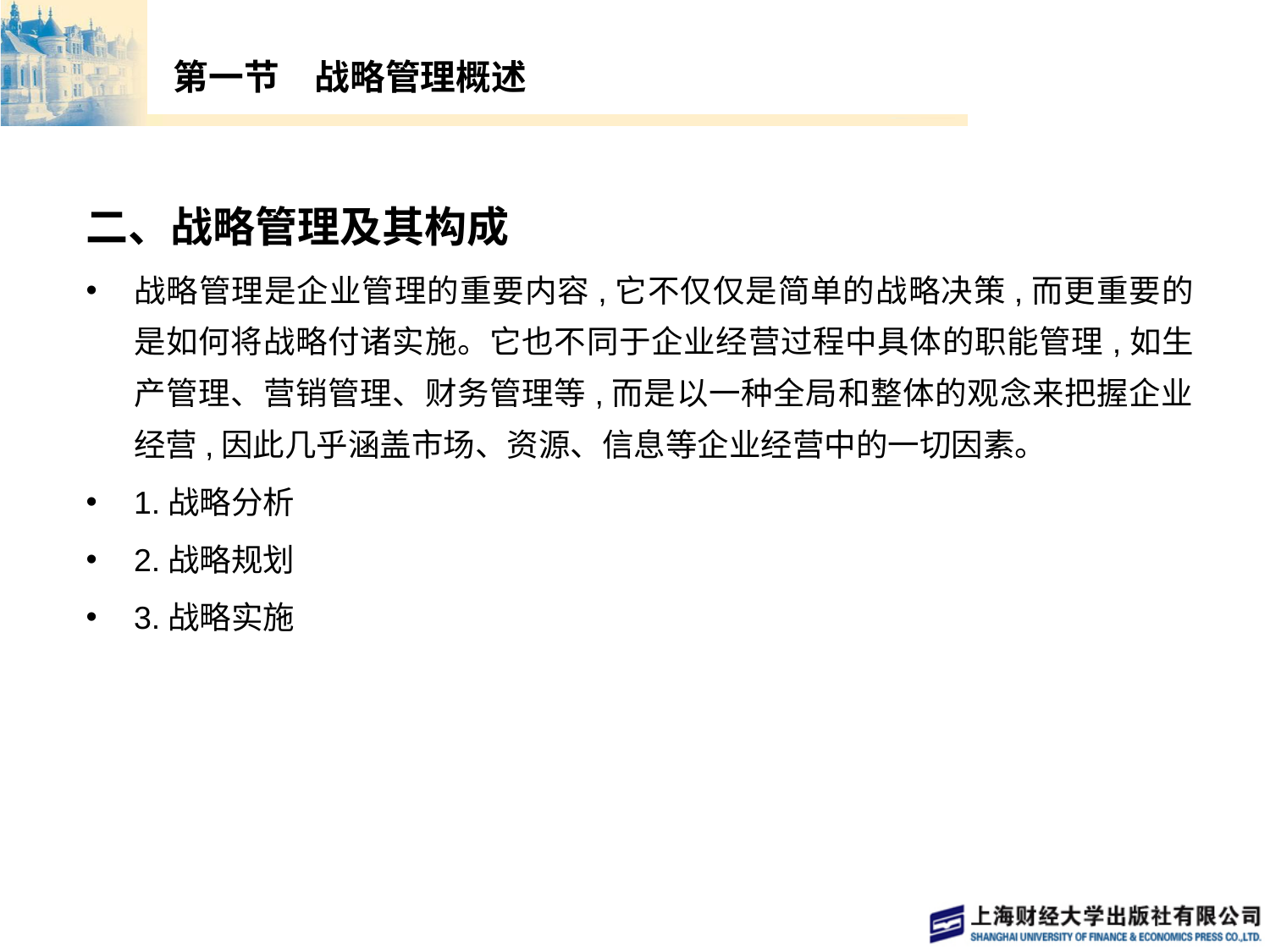

# 第一节　战略管理概述
二、战略管理及其构成
战略管理是企业管理的重要内容,它不仅仅是简单的战略决策,而更重要的是如何将战略付诸实施。它也不同于企业经营过程中具体的职能管理,如生产管理、营销管理、财务管理等,而是以一种全局和整体的观念来把握企业经营,因此几乎涵盖市场、资源、信息等企业经营中的一切因素。
1.战略分析
2.战略规划
3.战略实施